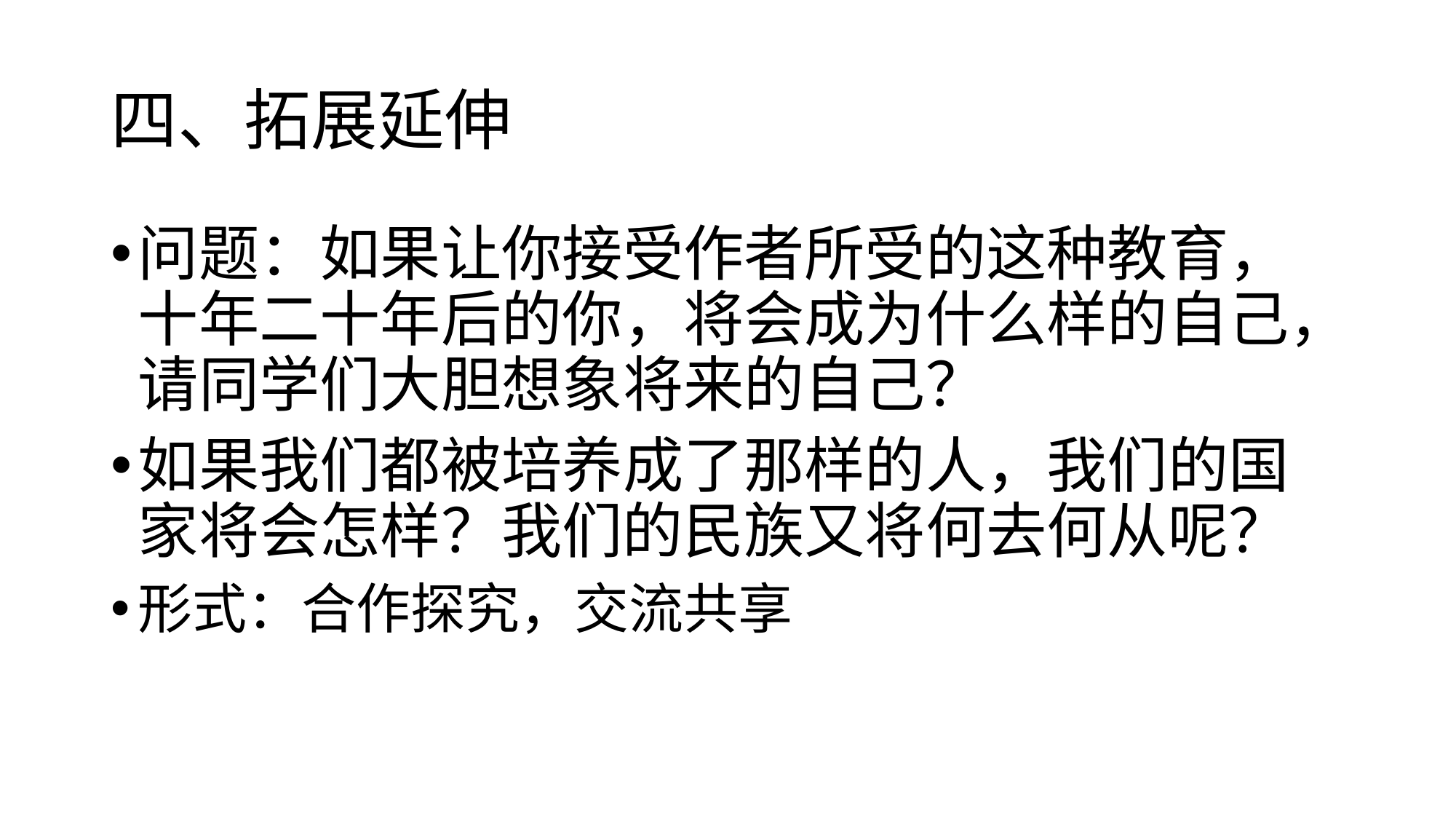

# 四、拓展延伸
问题：如果让你接受作者所受的这种教育，十年二十年后的你，将会成为什么样的自己，请同学们大胆想象将来的自己？
如果我们都被培养成了那样的人，我们的国家将会怎样？我们的民族又将何去何从呢？
形式：合作探究，交流共享